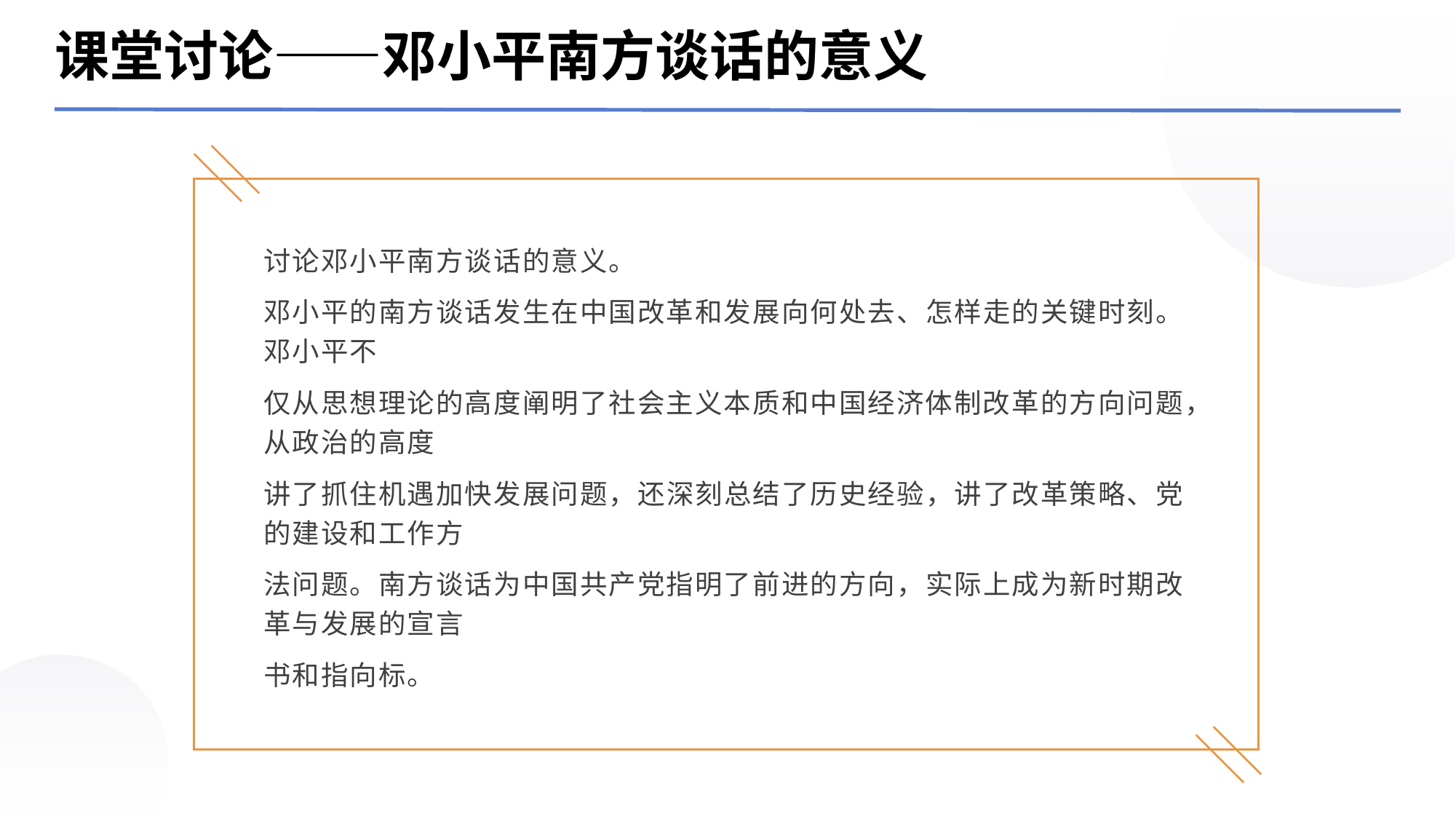

课堂讨论——邓小平南方谈话的意义

讨论邓小平南方谈话的意义。
邓小平的南方谈话发生在中国改革和发展向何处去、怎样走的关键时刻。邓小平不
仅从思想理论的高度阐明了社会主义本质和中国经济体制改革的方向问题，从政治的高度
讲了抓住机遇加快发展问题，还深刻总结了历史经验，讲了改革策略、党的建设和工作方
法问题。南方谈话为中国共产党指明了前进的方向，实际上成为新时期改革与发展的宣言
书和指向标。